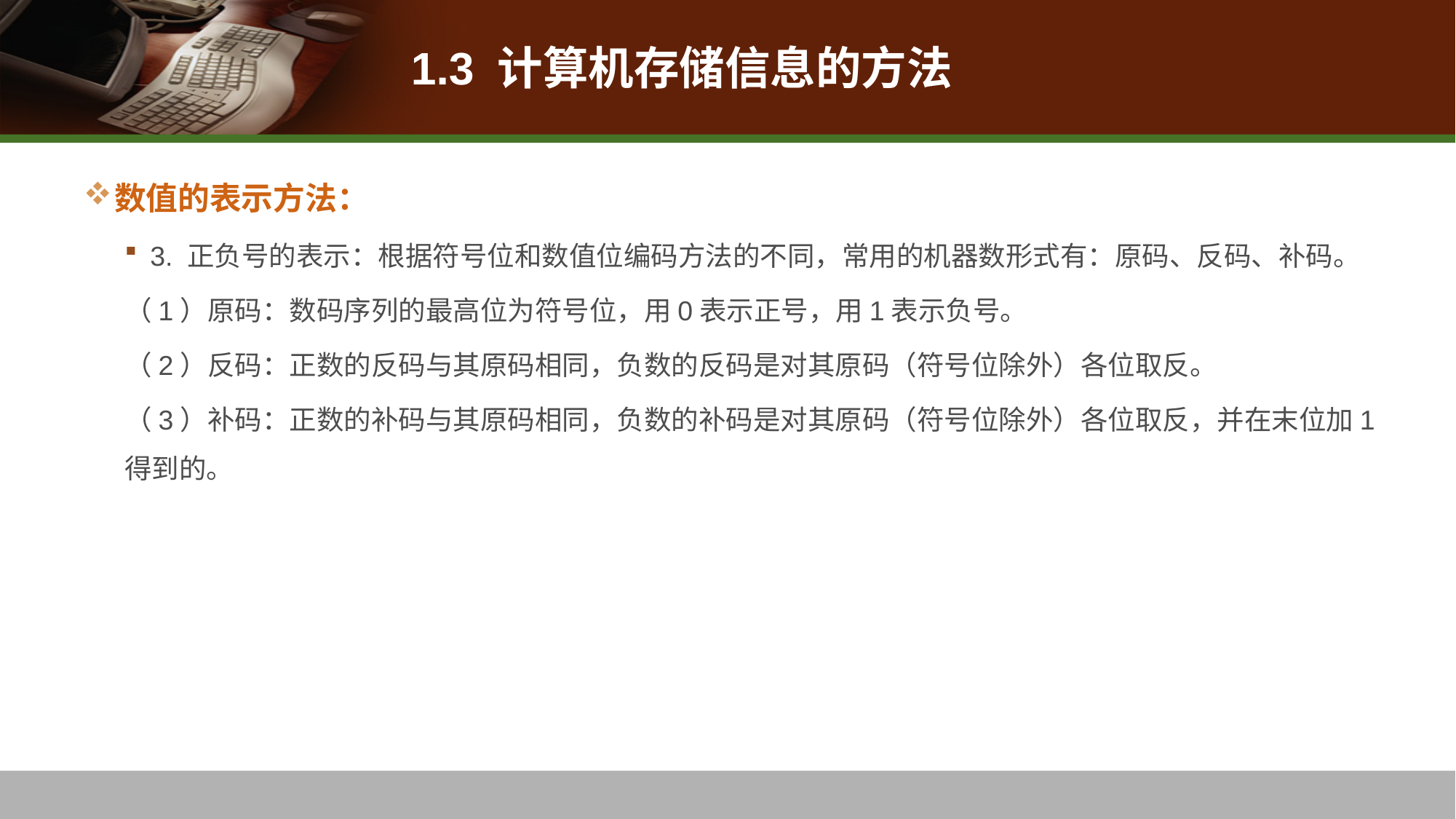

# 1.3 计算机存储信息的方法
数值的表示方法：
3. 正负号的表示：根据符号位和数值位编码方法的不同，常用的机器数形式有：原码、反码、补码。
（1）原码：数码序列的最高位为符号位，用0表示正号，用1表示负号。
（2）反码：正数的反码与其原码相同，负数的反码是对其原码（符号位除外）各位取反。
（3）补码：正数的补码与其原码相同，负数的补码是对其原码（符号位除外）各位取反，并在末位加1得到的。